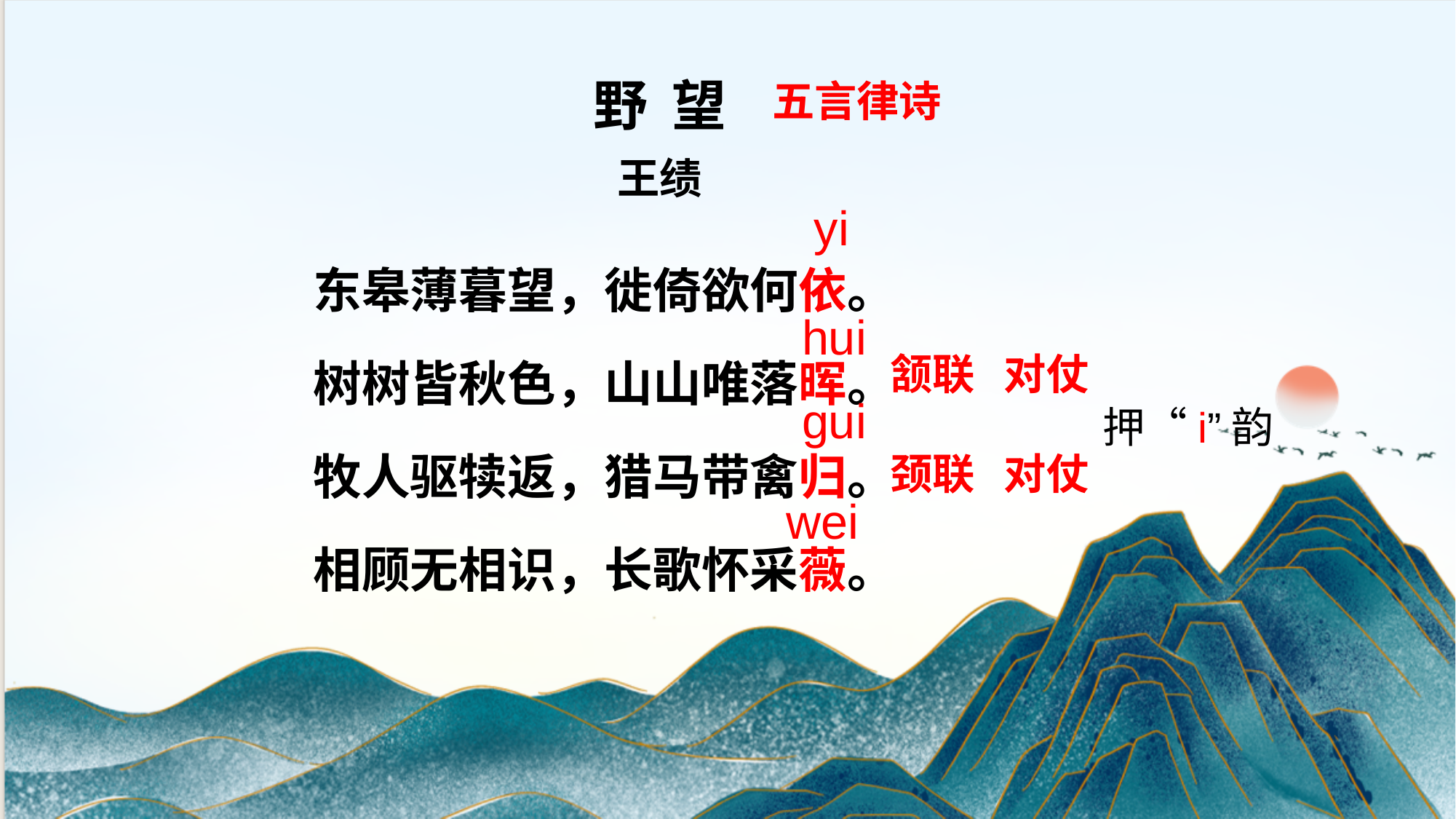

野  望
王绩
五言律诗
yi
东皋薄暮望，徙倚欲何依。
树树皆秋色，山山唯落晖。
牧人驱犊返，猎马带禽归。
相顾无相识，长歌怀采薇。
hui
颔联   对仗

gui
押“i”韵
颈联   对仗

wei